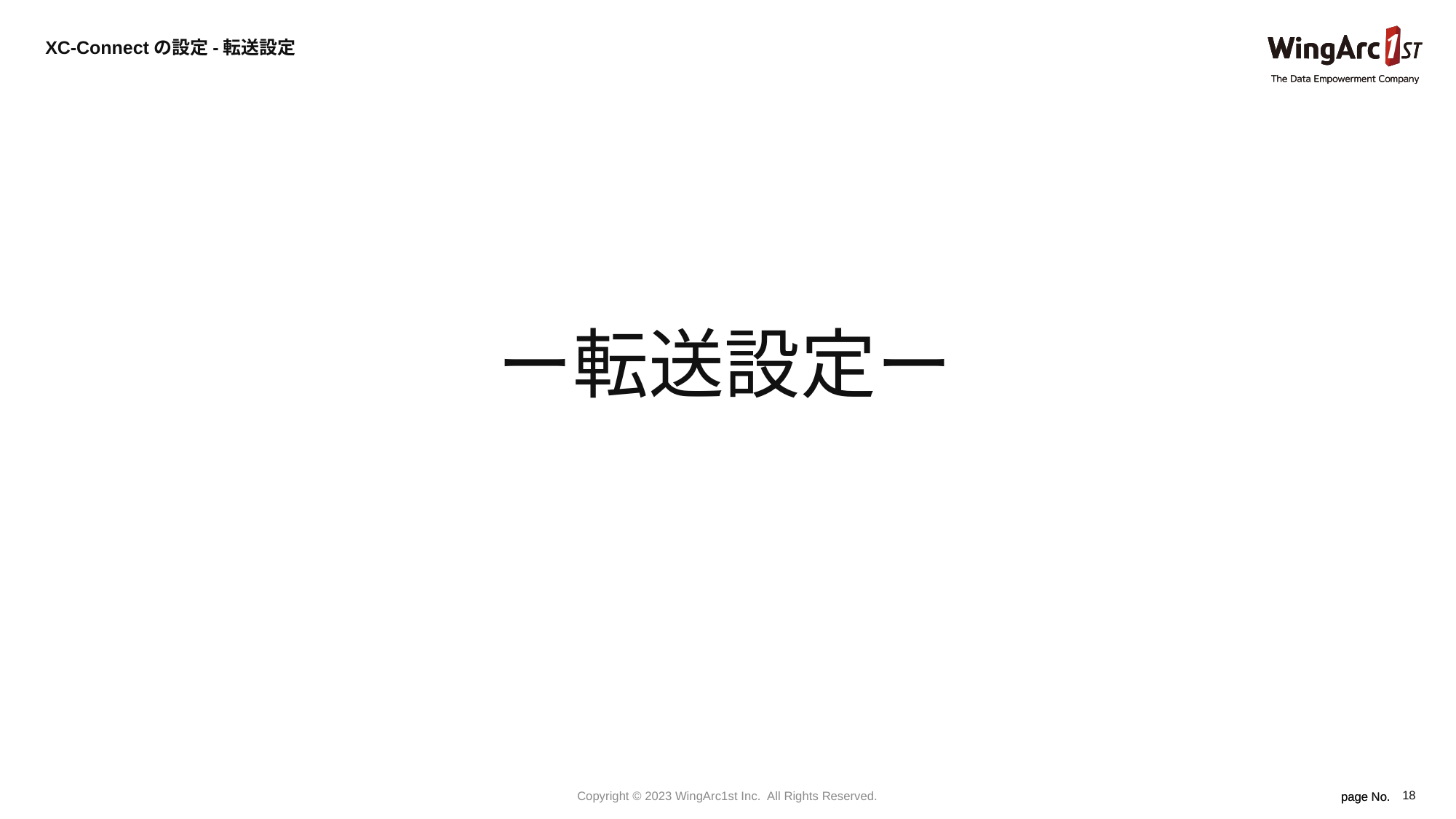

XC-Connectの設定-転送設定
ー転送設定ー
18
Copyright © 2023 WingArc1st Inc.  All Rights Reserved.